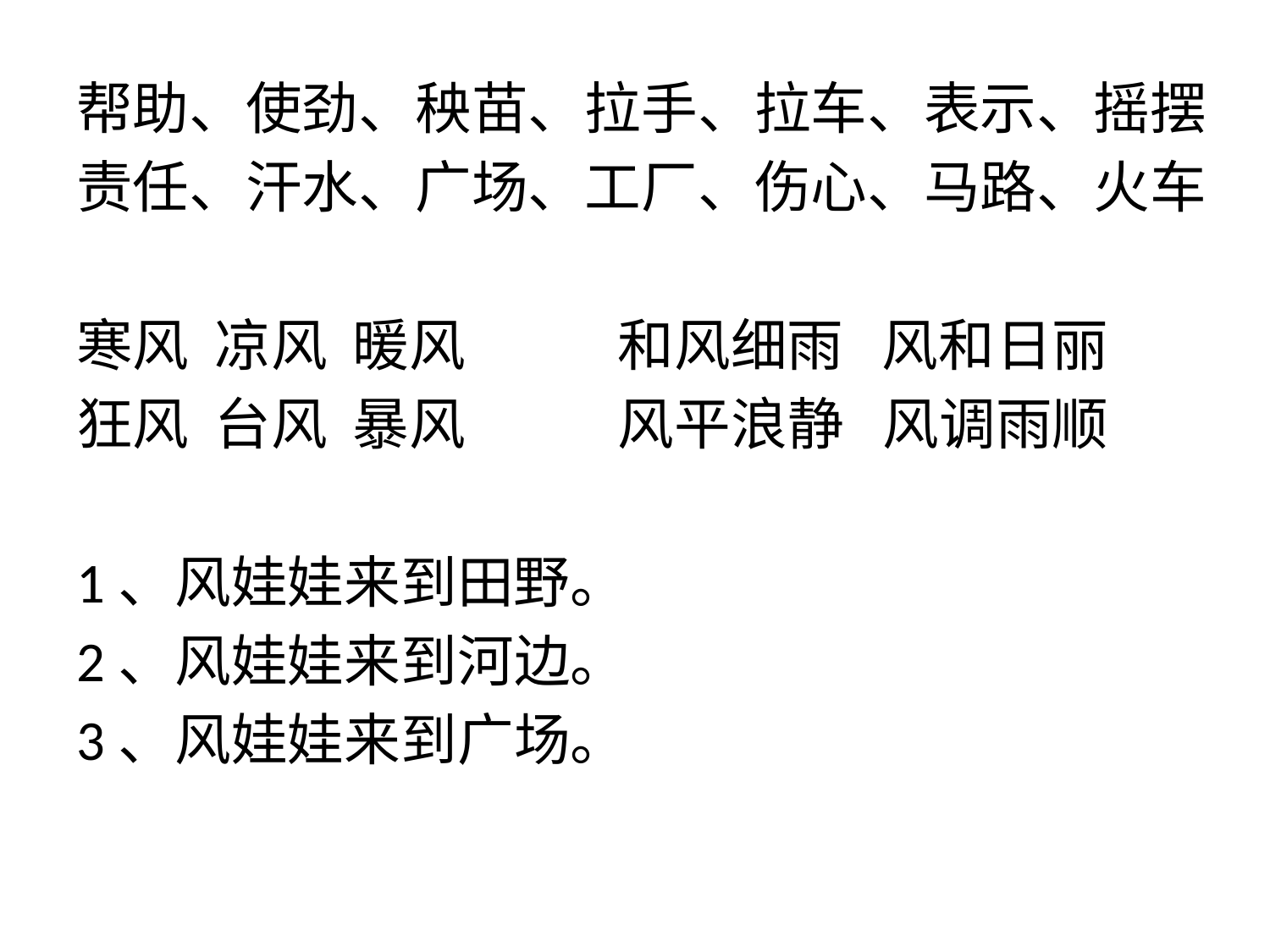

帮助、使劲、秧苗、拉手、拉车、表示、摇摆
责任、汗水、广场、工厂、伤心、马路、火车

寒风  凉风  暖风            和风细雨   风和日丽
狂风  台风  暴风            风平浪静   风调雨顺

1、风娃娃来到田野。
2、风娃娃来到河边。
3、风娃娃来到广场。